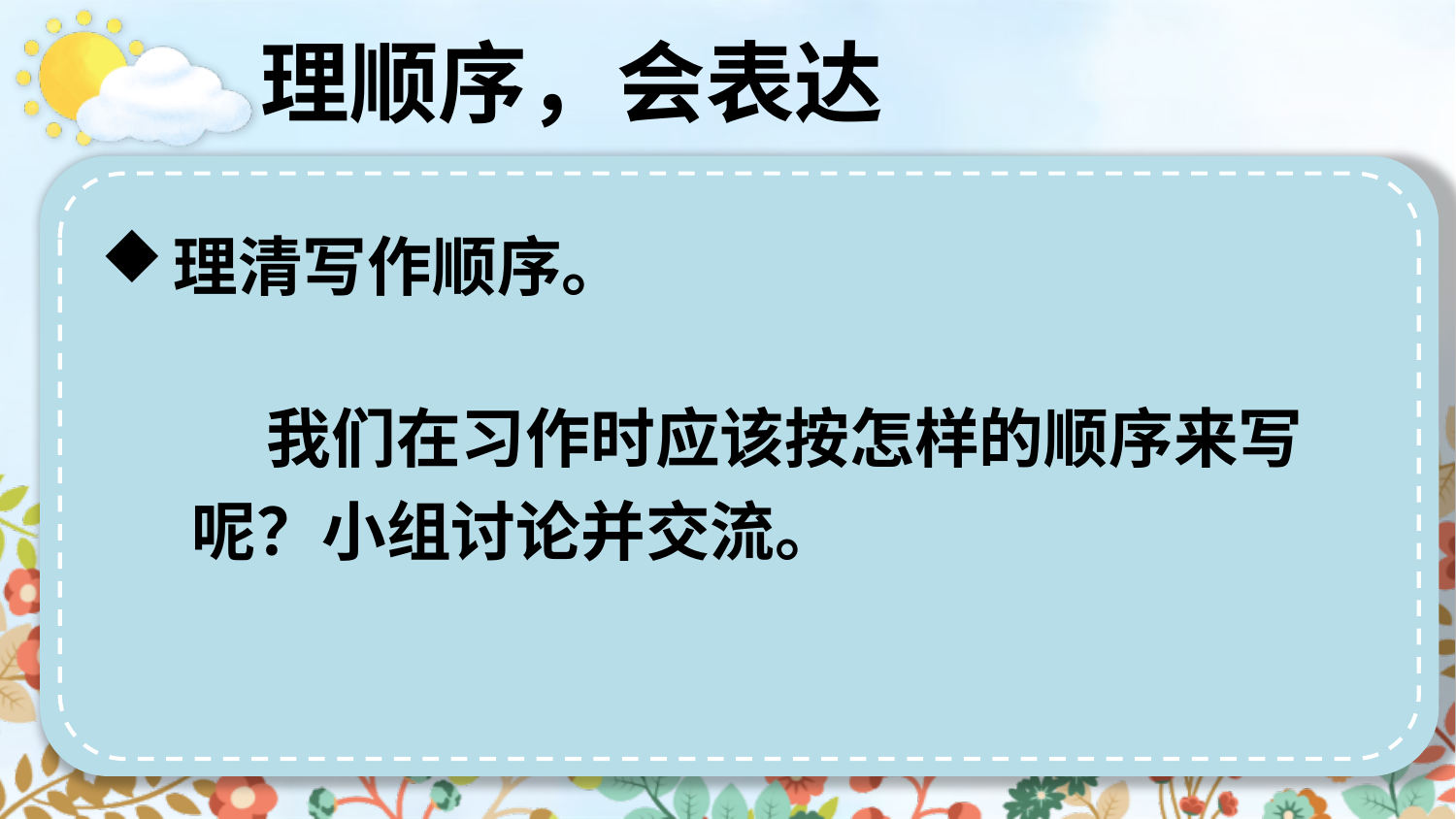

理顺序，会表达
理清写作顺序。
    我们在习作时应该按怎样的顺序来写呢？小组讨论并交流。